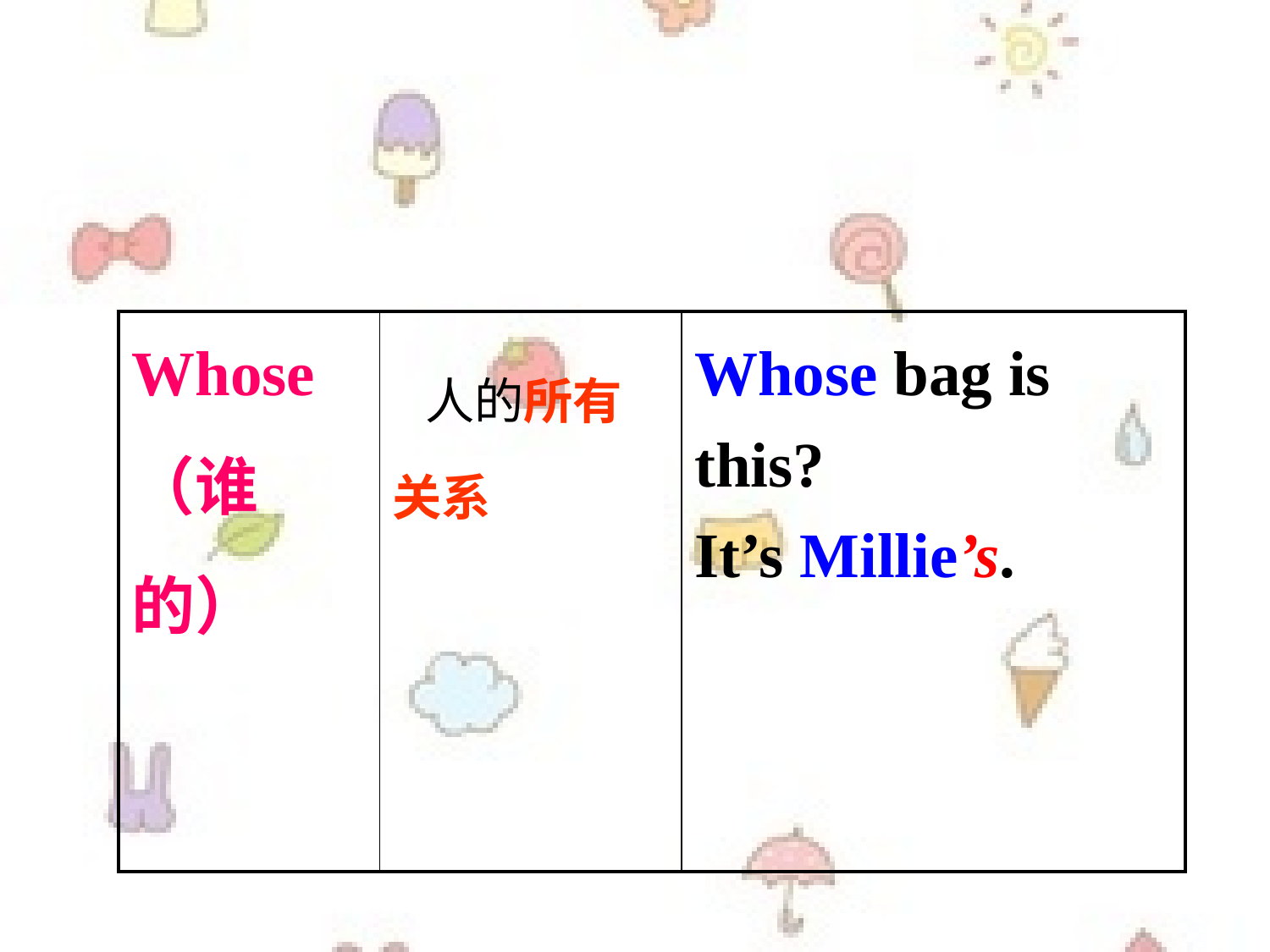

| Whose （谁的） | 人的所有关系 | Whose bag is this? It’s Millie’s. |
| --- | --- | --- |